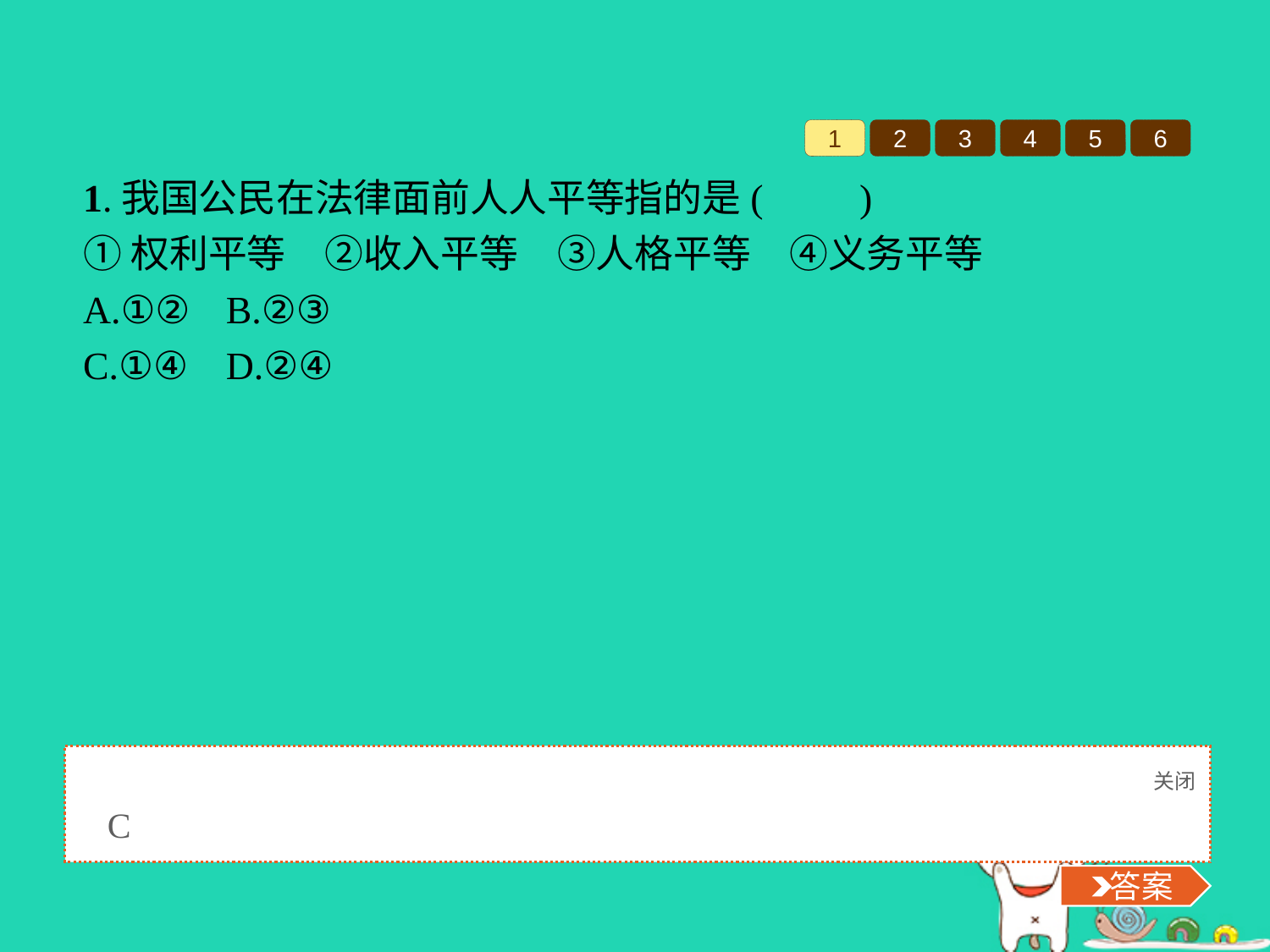

1
2
3
4
5
6
1.我国公民在法律面前人人平等指的是(　　)
①权利平等　②收入平等　③人格平等　④义务平等
A.①②	B.②③
C.①④	D.②④

关闭
  答案

C
  答案